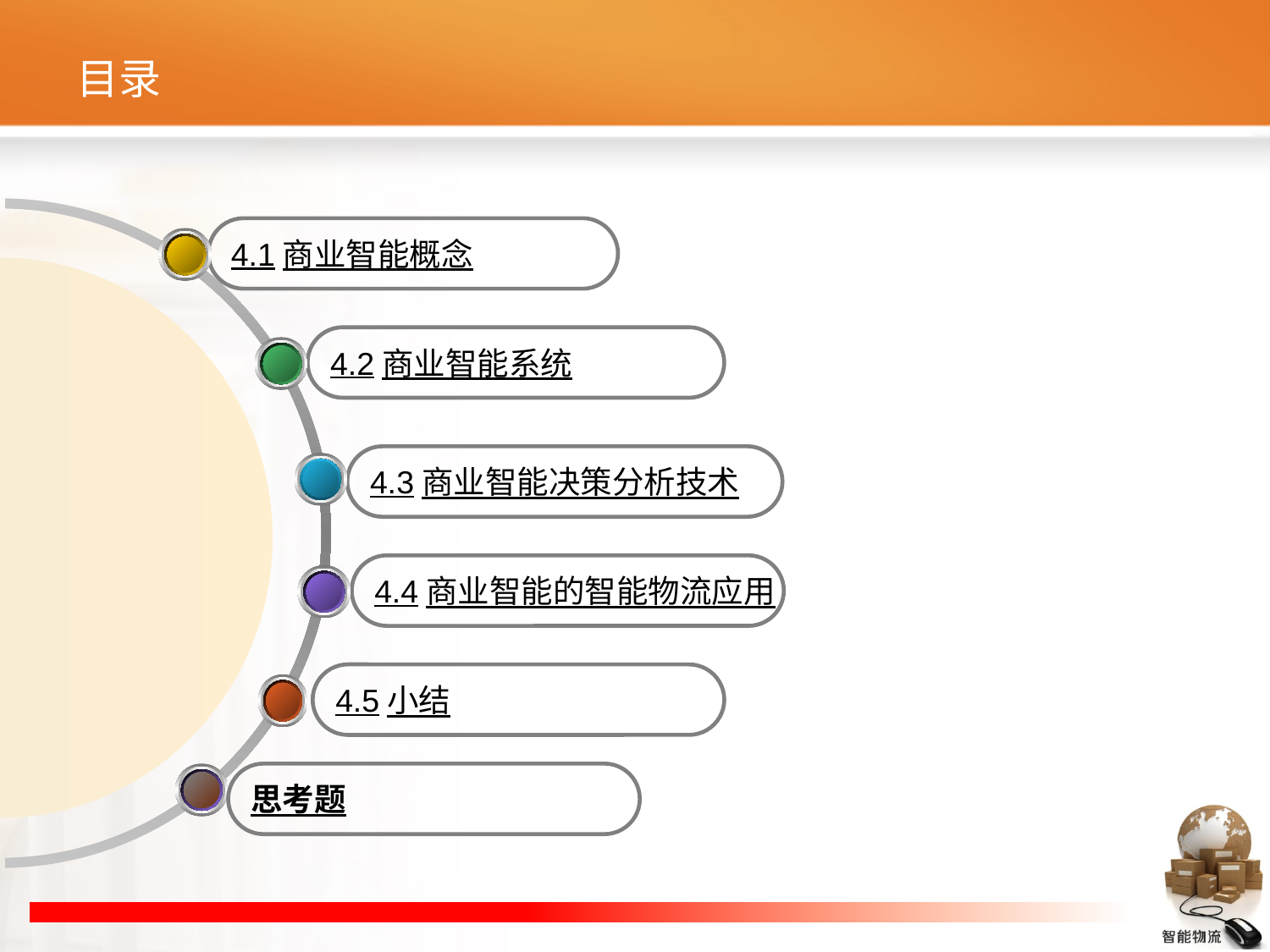

# 目录

4.1商业智能概念

4.2商业智能系统

4.3商业智能决策分析技术

4.4商业智能的智能物流应用

4.5小结

思考题